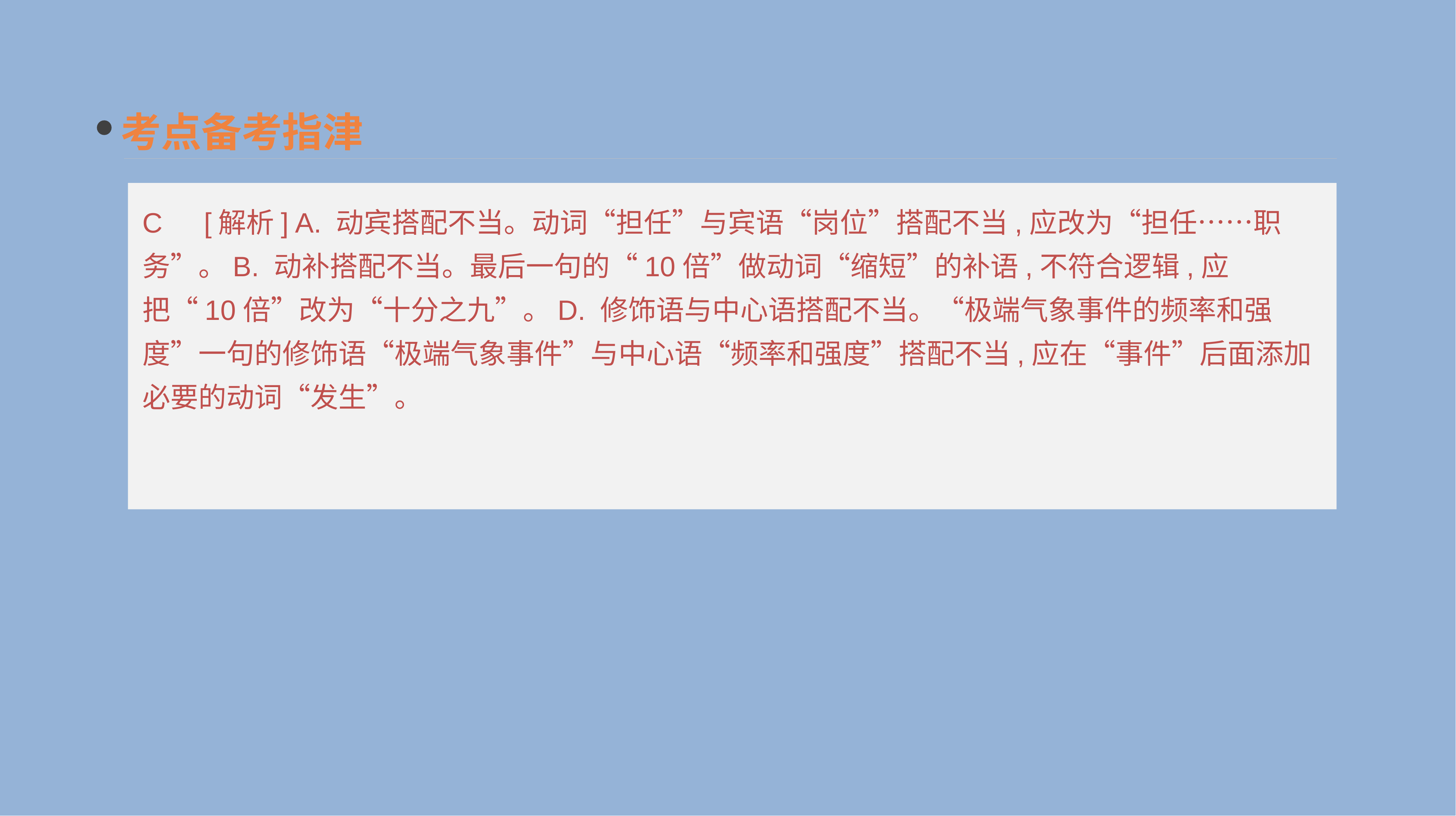

考点备考指津

C　[解析] A. 动宾搭配不当。动词“担任”与宾语“岗位”搭配不当,应改为“担任……职务”。B. 动补搭配不当。最后一句的“10倍”做动词“缩短”的补语,不符合逻辑,应把“10倍”改为“十分之九”。D. 修饰语与中心语搭配不当。“极端气象事件的频率和强度”一句的修饰语“极端气象事件”与中心语“频率和强度”搭配不当,应在“事件”后面添加必要的动词“发生”。